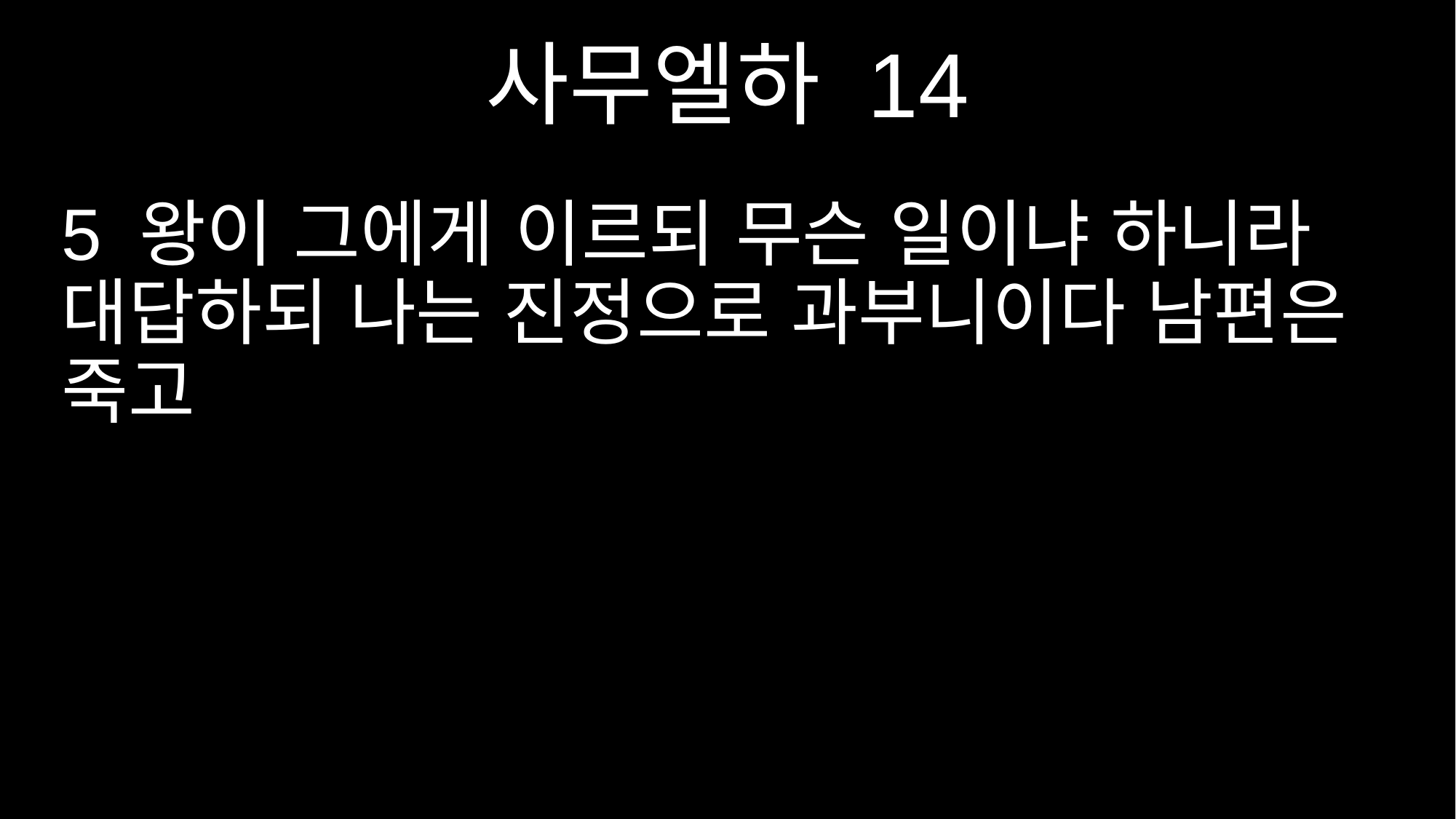

사무엘하 14
5 왕이 그에게 이르되 무슨 일이냐 하니라 대답하되 나는 진정으로 과부니이다 남편은 죽고